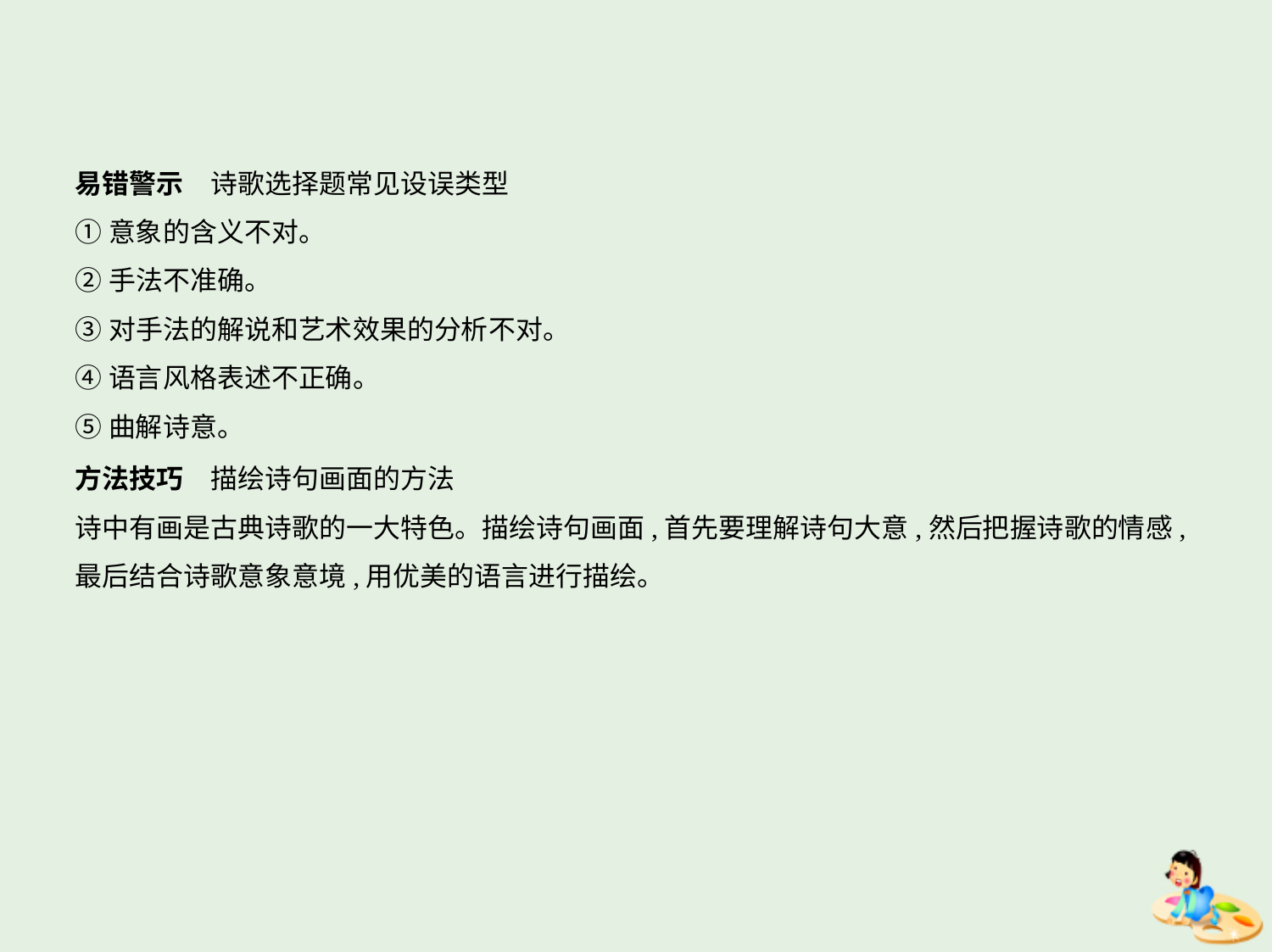

易错警示　诗歌选择题常见设误类型
①意象的含义不对。
②手法不准确。
③对手法的解说和艺术效果的分析不对。
④语言风格表述不正确。
⑤曲解诗意。
方法技巧　描绘诗句画面的方法
诗中有画是古典诗歌的一大特色。描绘诗句画面,首先要理解诗句大意,然后把握诗歌的情感,
最后结合诗歌意象意境,用优美的语言进行描绘。